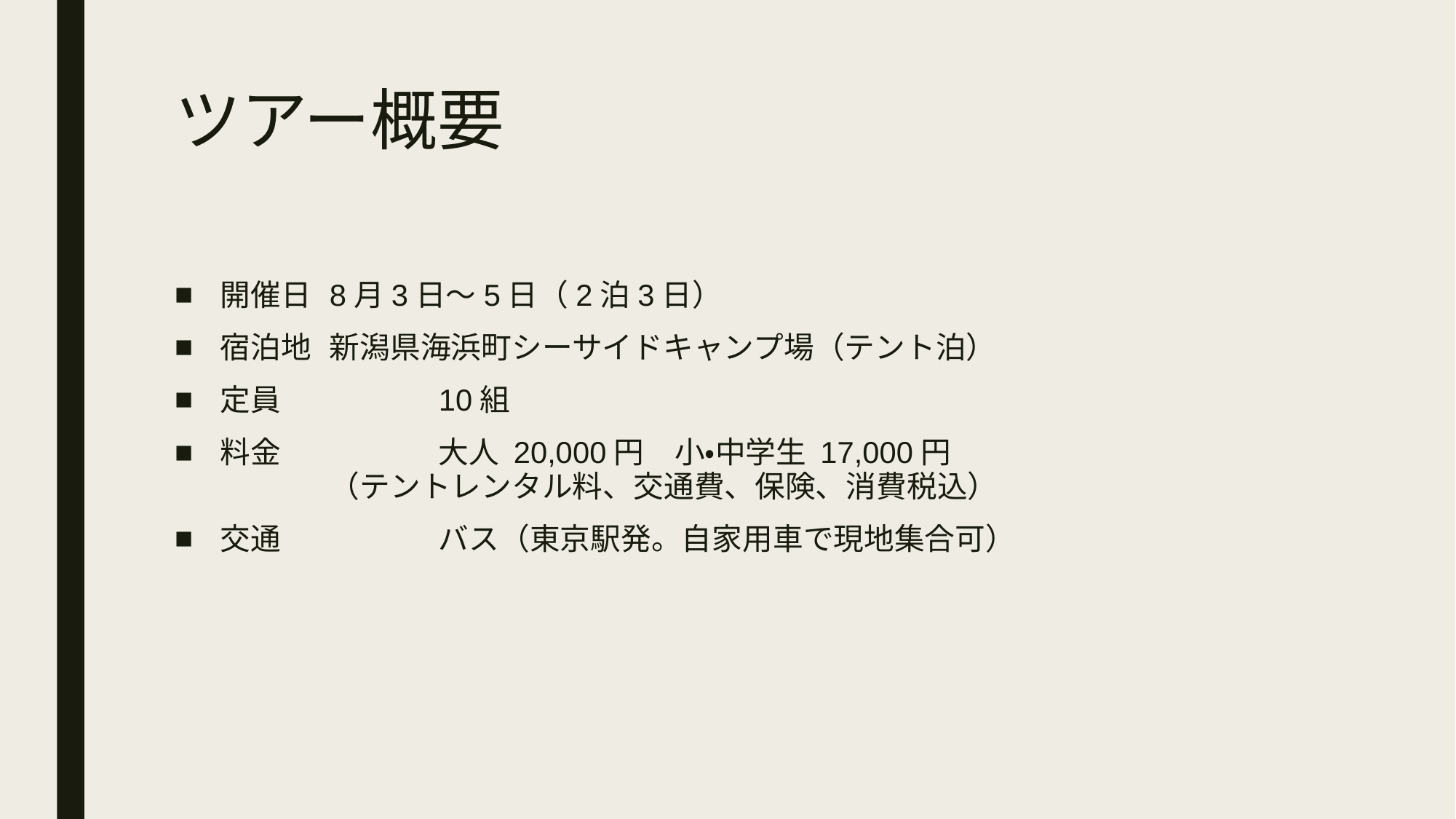

# ツアー概要
開催日	8月3日～5日（2泊3日）
宿泊地	新潟県海浜町シーサイドキャンプ場（テント泊）
定員		10組
料金		大人 20,000円　小・中学生 17,000円
	（テントレンタル料、交通費、保険、消費税込）
交通		バス（東京駅発。自家用車で現地集合可）